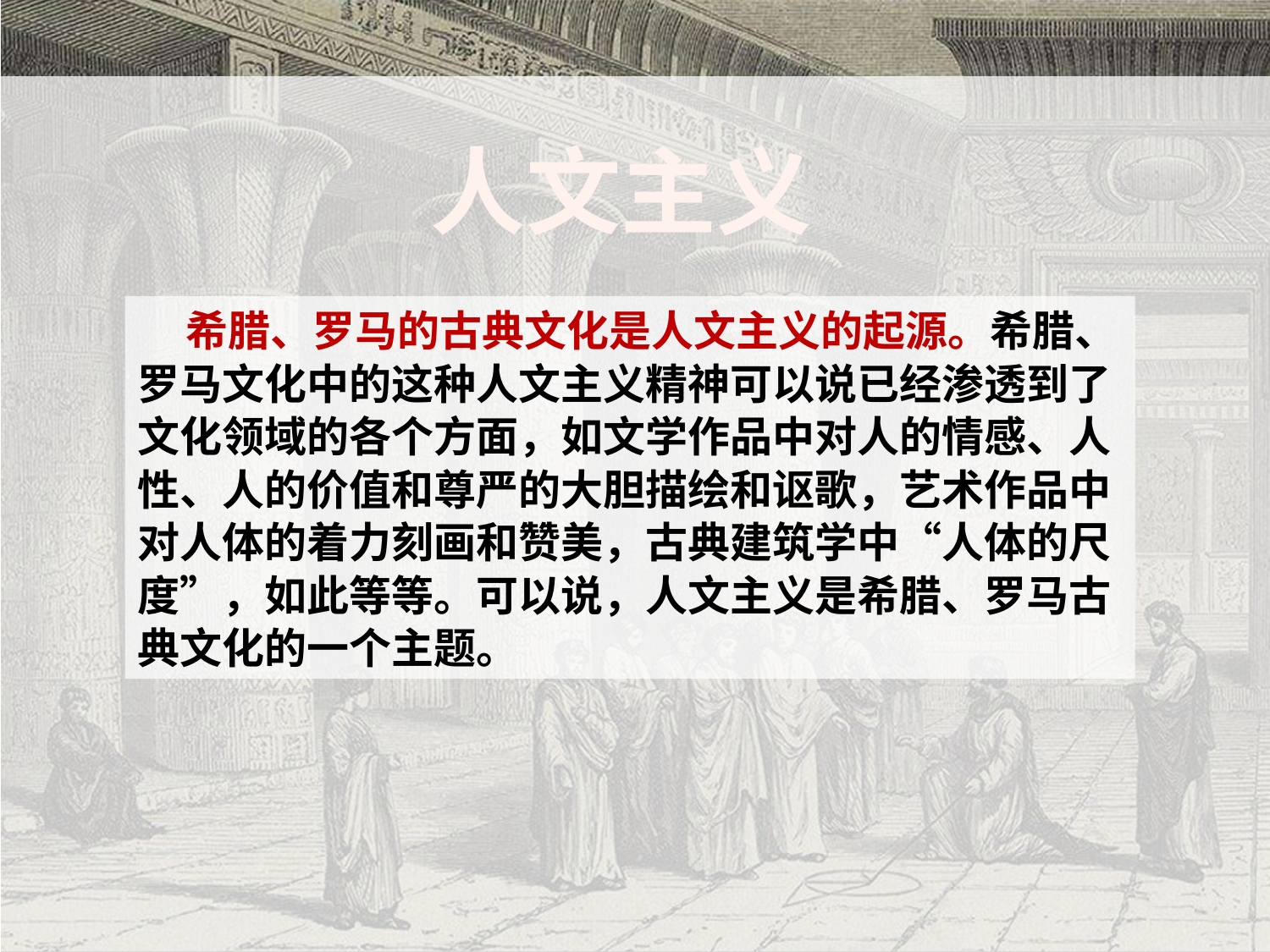

人文主义
    希腊、罗马的古典文化是人文主义的起源。希腊、罗马文化中的这种人文主义精神可以说已经渗透到了文化领域的各个方面，如文学作品中对人的情感、人性、人的价值和尊严的大胆描绘和讴歌，艺术作品中对人体的着力刻画和赞美，古典建筑学中“人体的尺度”，如此等等。可以说，人文主义是希腊、罗马古典文化的一个主题。